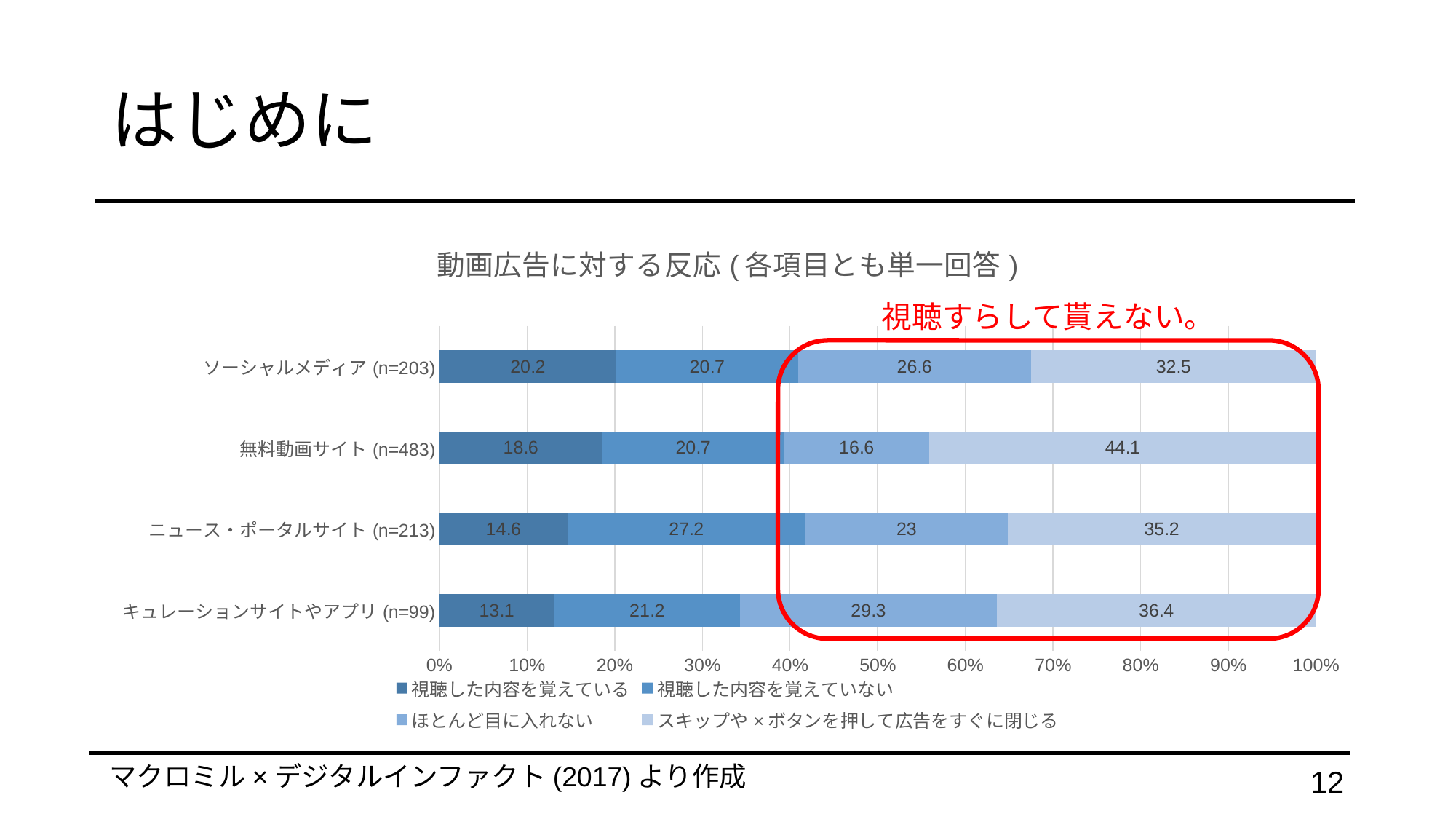

# はじめに

### Chart: 動画広告に対する反応(各項目とも単一回答)

| Category | 視聴した内容を覚えている | 視聴した内容を覚えていない | ほとんど目に入れない | スキップや×ボタンを押して広告をすぐに閉じる |
|---|---|---|---|---|
| キュレーションサイトやアプリ(n=99) | 13.1 | 21.2 | 29.3 | 36.4 |
| ニュース・ポータルサイト(n=213) | 14.6 | 27.2 | 23.0 | 35.2 |
| 無料動画サイト(n=483) | 18.6 | 20.7 | 16.6 | 44.1 |
| ソーシャルメディア(n=203) | 20.2 | 20.7 | 26.6 | 32.5 |
視聴すらして貰えない。

マクロミル×デジタルインファクト(2017)より作成
12